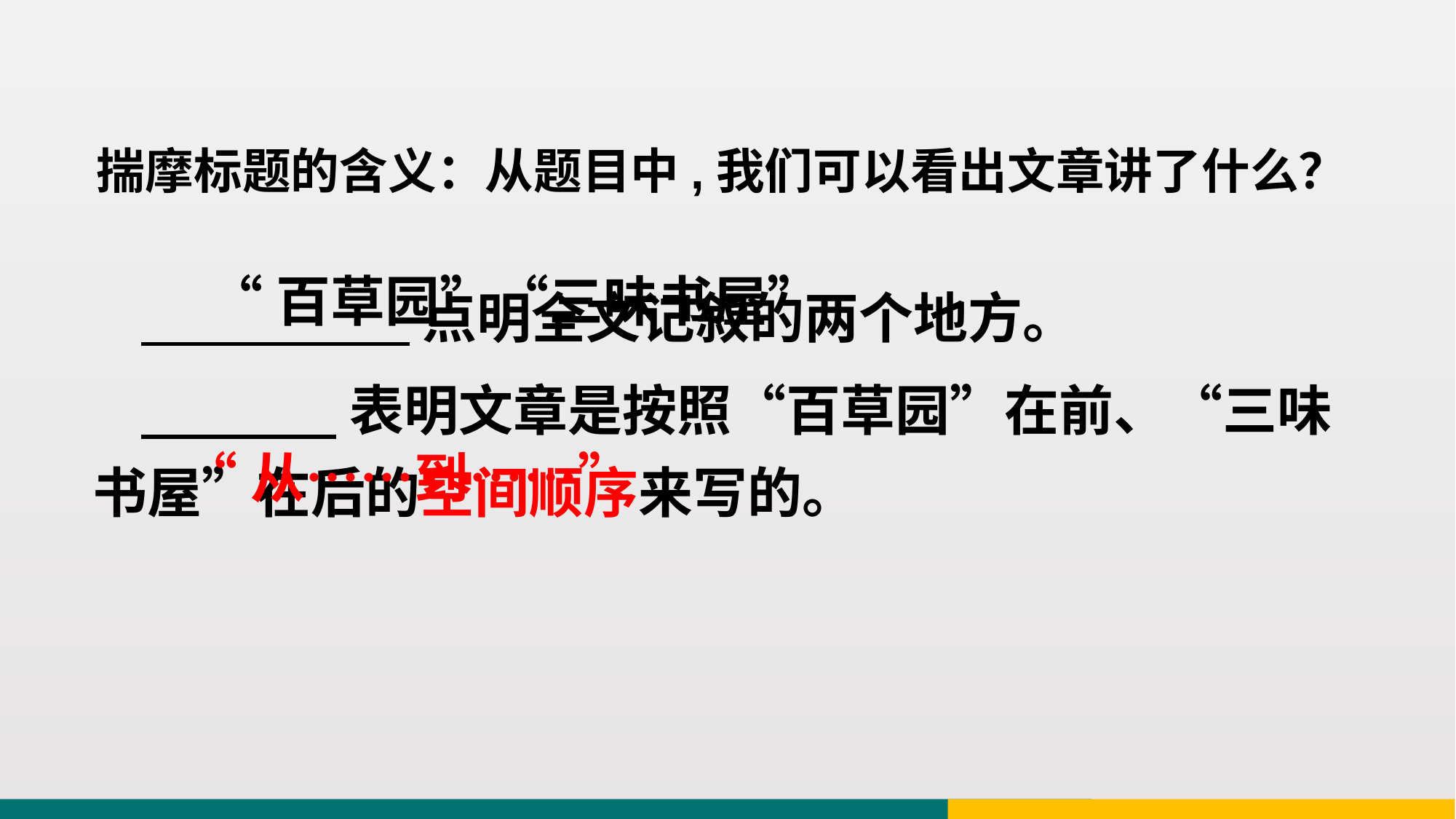

揣摩标题的含义：从题目中,我们可以看出文章讲了什么？
“百草园”“三味书屋”
                          点明全文记叙的两个地方。
                    表明文章是按照“百草园”在前、“三味书屋”在后的空间顺序来写的。
“从……到……”